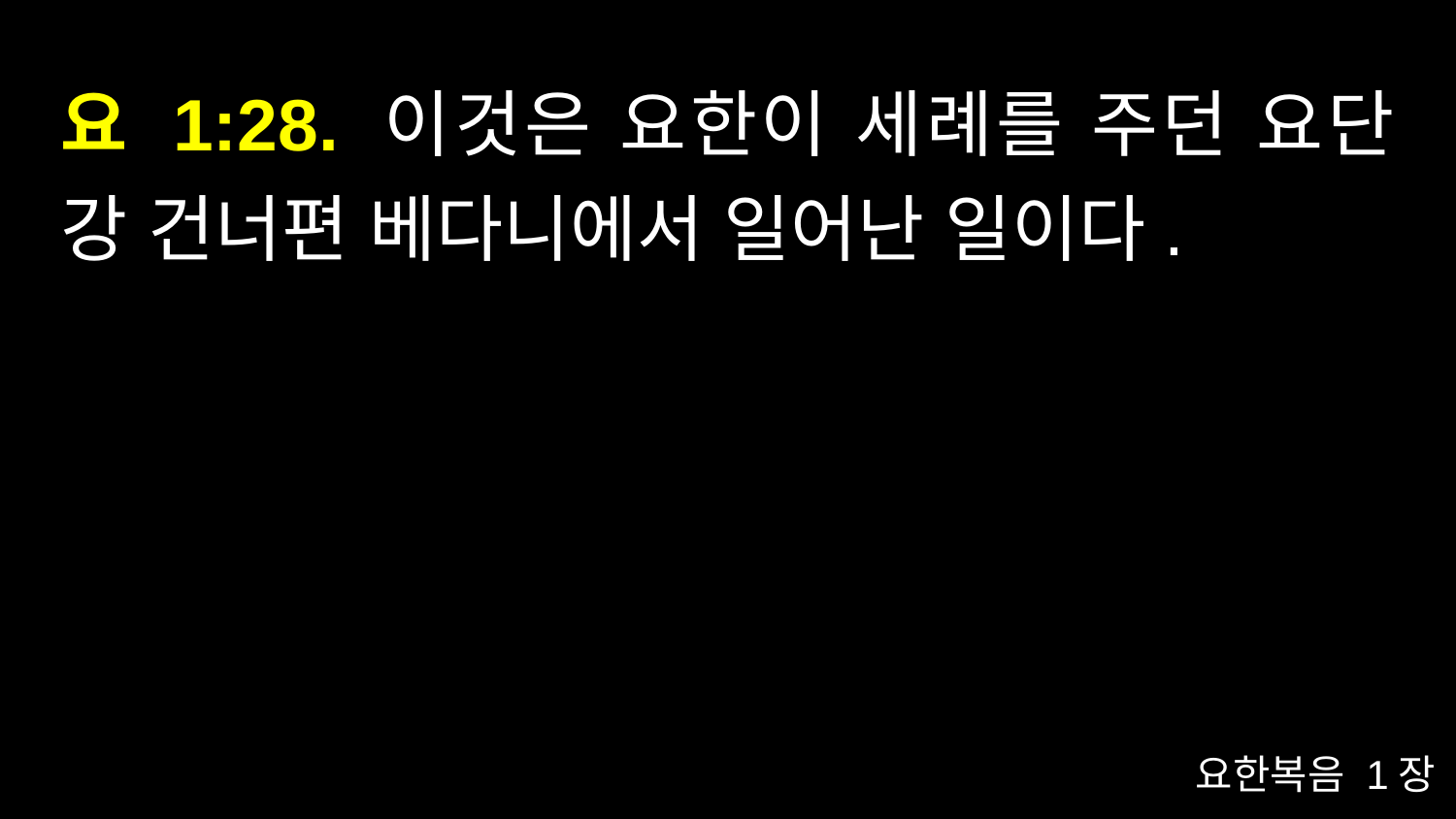

# 요 1:28. 이것은 요한이 세례를 주던 요단 강 건너편 베다니에서 일어난 일이다.
요한복음 1장